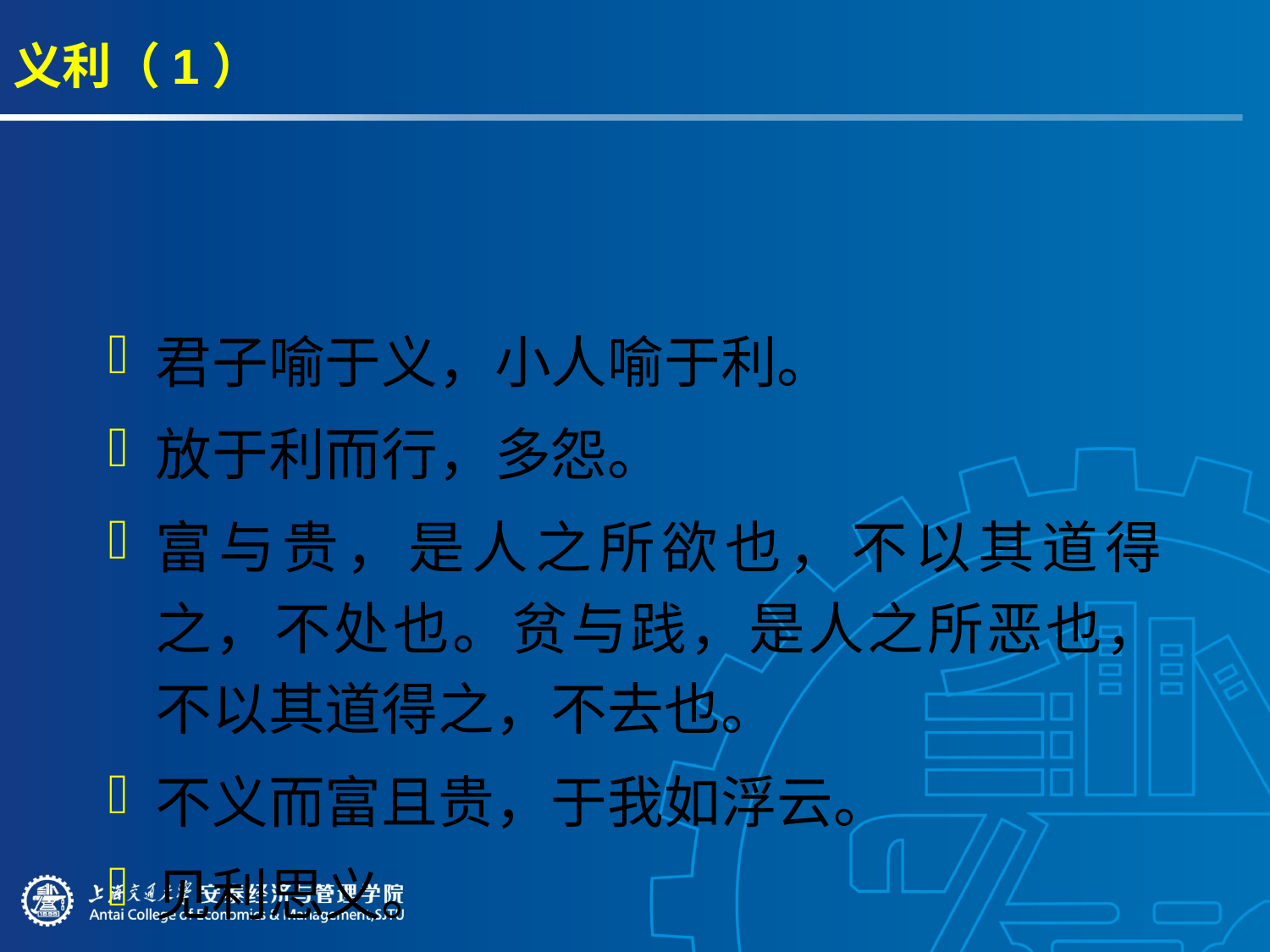

# 义利（1）
君子喻于义，小人喻于利。
放于利而行，多怨。
富与贵，是人之所欲也，不以其道得之，不处也。贫与践，是人之所恶也，不以其道得之，不去也。
不义而富且贵，于我如浮云。
见利思义。